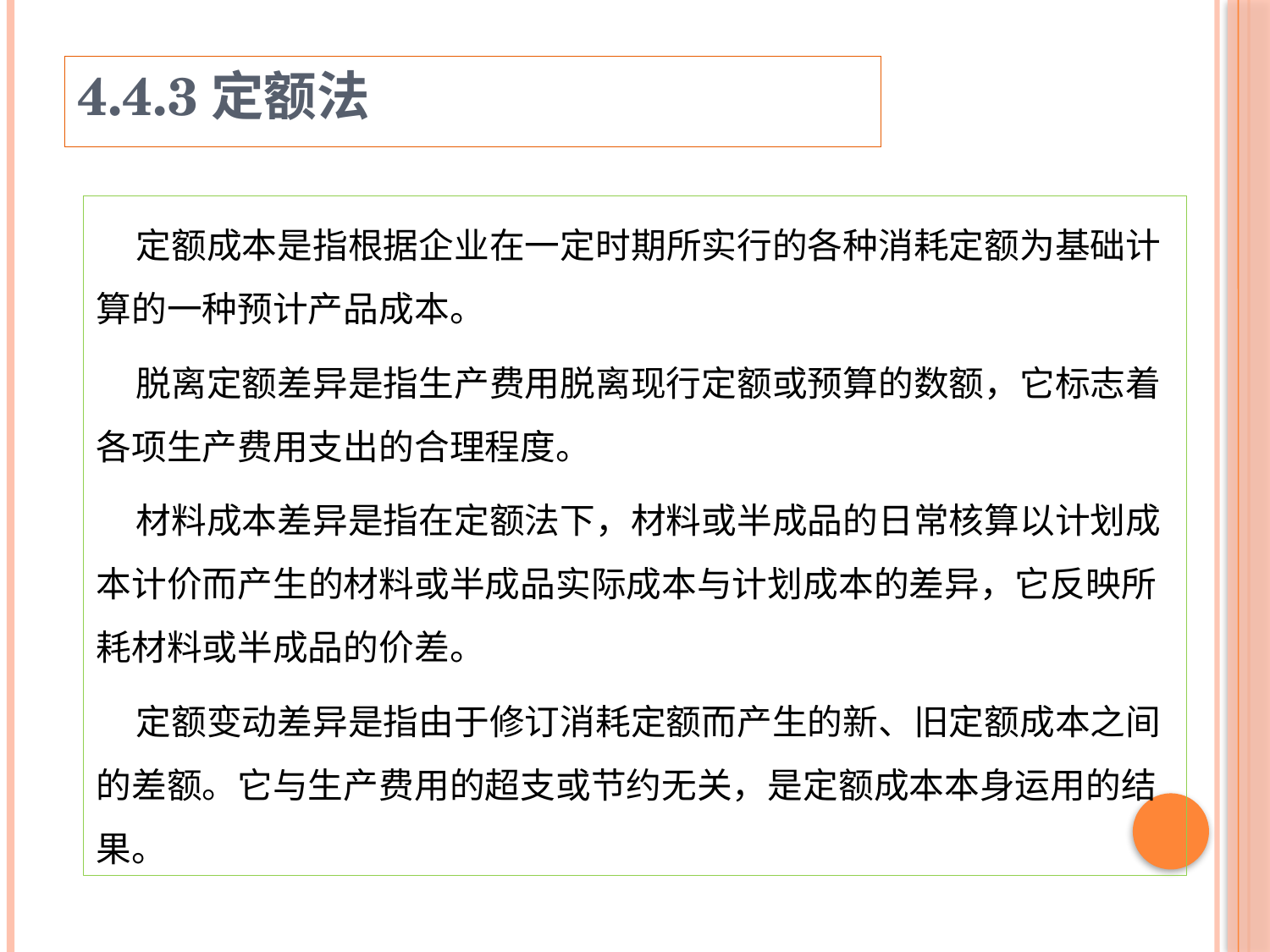

4.4.3定额法
    定额成本是指根据企业在一定时期所实行的各种消耗定额为基础计算的一种预计产品成本。
    脱离定额差异是指生产费用脱离现行定额或预算的数额，它标志着各项生产费用支出的合理程度。
    材料成本差异是指在定额法下，材料或半成品的日常核算以计划成本计价而产生的材料或半成品实际成本与计划成本的差异，它反映所耗材料或半成品的价差。
    定额变动差异是指由于修订消耗定额而产生的新、旧定额成本之间的差额。它与生产费用的超支或节约无关，是定额成本本身运用的结果。